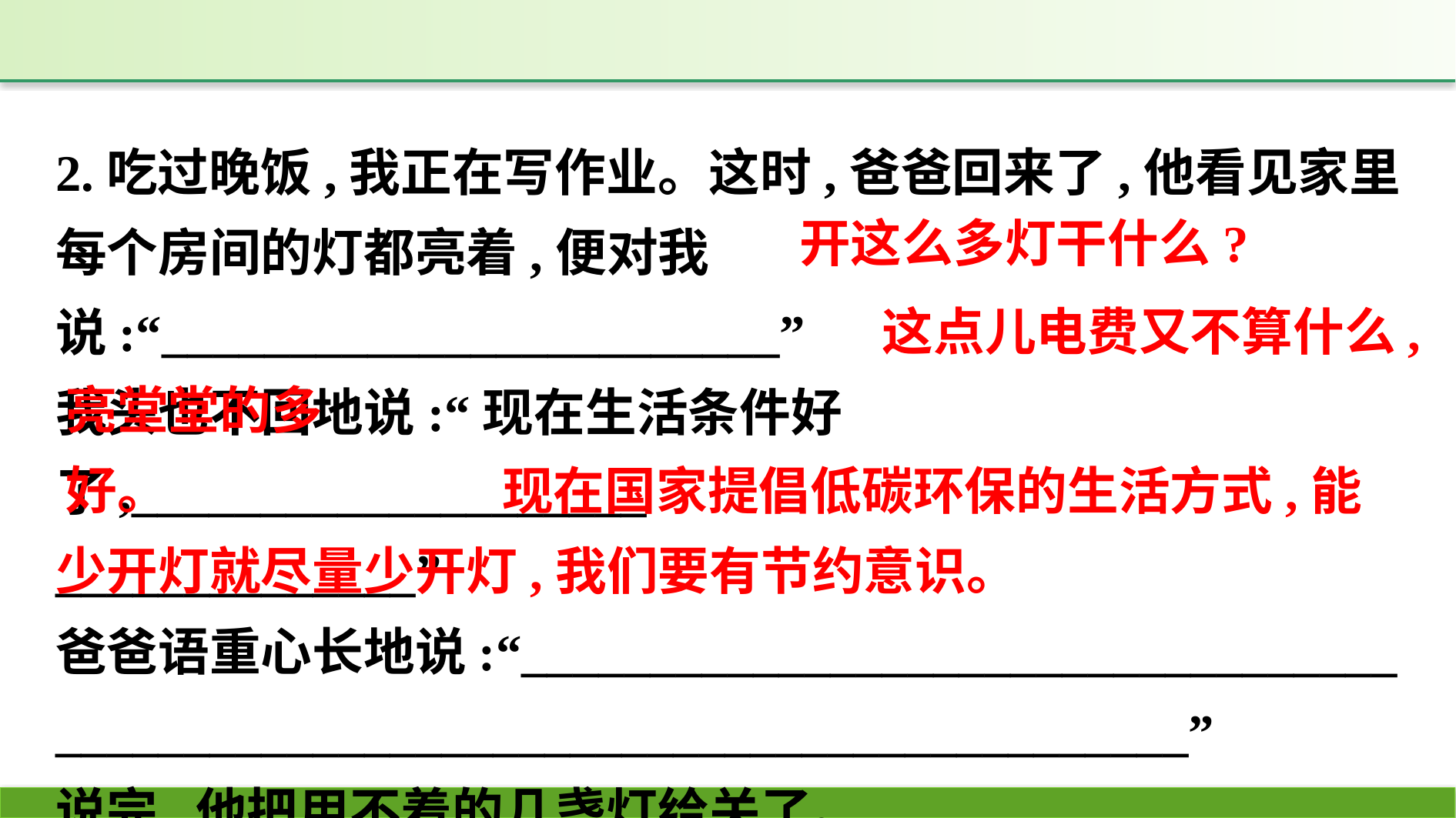

2.吃过晚饭,我正在写作业。这时,爸爸回来了,他看见家里每个房间的灯都亮着,便对我说:“________________________”
我头也不回地说:“现在生活条件好了,____________________
______________”
爸爸语重心长地说:“__________________________________
____________________________________________”
说完,他把用不着的几盏灯给关了。
开这么多灯干什么?
这点儿电费又不算什么,
亮堂堂的多好。
                                     现在国家提倡低碳环保的生活方式,能少开灯就尽量少开灯,我们要有节约意识。